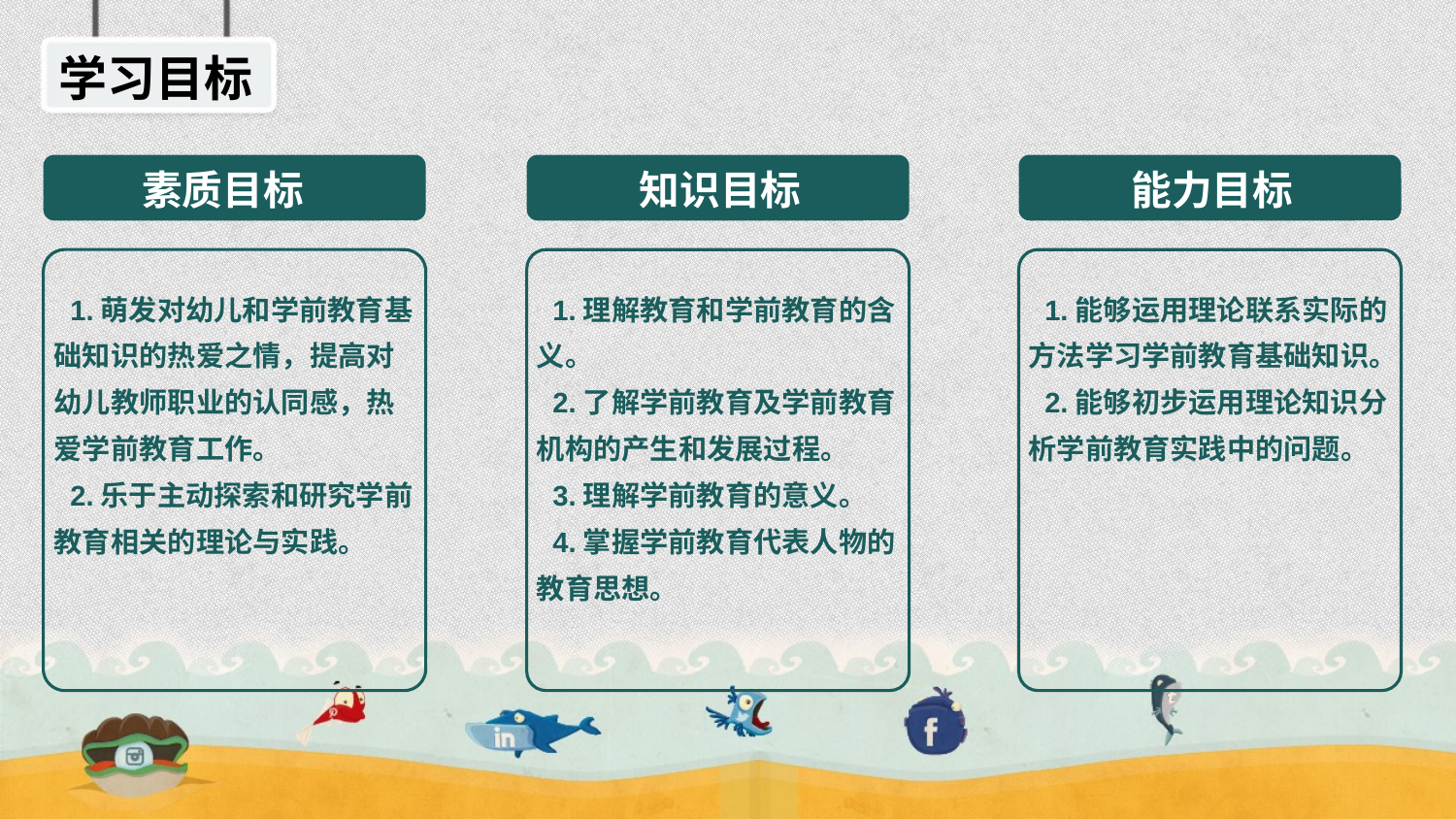

学习目标

素质目标
知识目标
能力目标

  1.萌发对幼儿和学前教育基础知识的热爱之情，提高对幼儿教师职业的认同感，热爱学前教育工作。
  2.乐于主动探索和研究学前教育相关的理论与实践。
  1.理解教育和学前教育的含义。
  2.了解学前教育及学前教育机构的产生和发展过程。
  3.理解学前教育的意义。
  4.掌握学前教育代表人物的教育思想。
  1.能够运用理论联系实际的方法学习学前教育基础知识。
  2.能够初步运用理论知识分析学前教育实践中的问题。